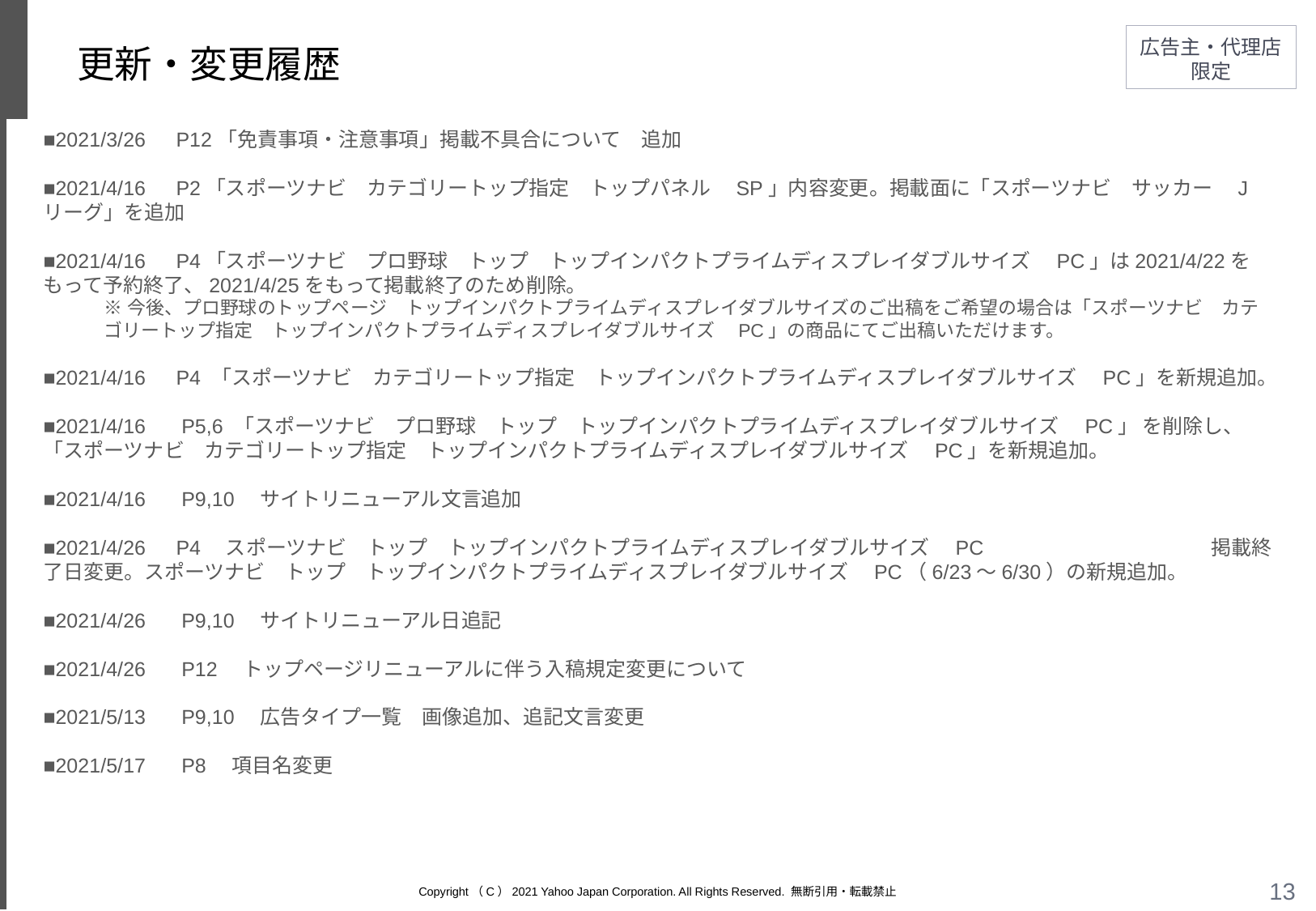

# 更新・変更履歴
■2021/3/26　P12「免責事項・注意事項」掲載不具合について　追加

■2021/4/16　P2「スポーツナビ　カテゴリートップ指定　トップパネル　SP」内容変更。掲載面に「スポーツナビ　サッカー　Jリーグ」を追加

■2021/4/16　P4「スポーツナビ　プロ野球　トップ　トップインパクトプライムディスプレイダブルサイズ　PC」は2021/4/22をもって予約終了、2021/4/25をもって掲載終了のため削除。
※今後、プロ野球のトップページ　トップインパクトプライムディスプレイダブルサイズのご出稿をご希望の場合は「スポーツナビ　カテゴリートップ指定　トップインパクトプライムディスプレイダブルサイズ　PC」の商品にてご出稿いただけます。

■2021/4/16　P4 「スポーツナビ　カテゴリートップ指定　トップインパクトプライムディスプレイダブルサイズ　PC」を新規追加。

■2021/4/16 　P5,6 「スポーツナビ　プロ野球　トップ　トップインパクトプライムディスプレイダブルサイズ　PC」 を削除し、「スポーツナビ　カテゴリートップ指定　トップインパクトプライムディスプレイダブルサイズ　PC」を新規追加。

■2021/4/16 　P9,10　サイトリニューアル文言追加

■2021/4/26　P4　スポーツナビ　トップ　トップインパクトプライムディスプレイダブルサイズ　PC　　　　　　　　　　　掲載終了日変更。スポーツナビ　トップ　トップインパクトプライムディスプレイダブルサイズ　PC（6/23～6/30）の新規追加。

■2021/4/26 　P9,10　サイトリニューアル日追記

■2021/4/26 　P12　トップページリニューアルに伴う入稿規定変更について

■2021/5/13 　P9,10　広告タイプ一覧　画像追加、追記文言変更

■2021/5/17 　P8　項目名変更

Copyright（C）2021 Yahoo Japan Corporation. All Rights Reserved. 無断引用・転載禁止